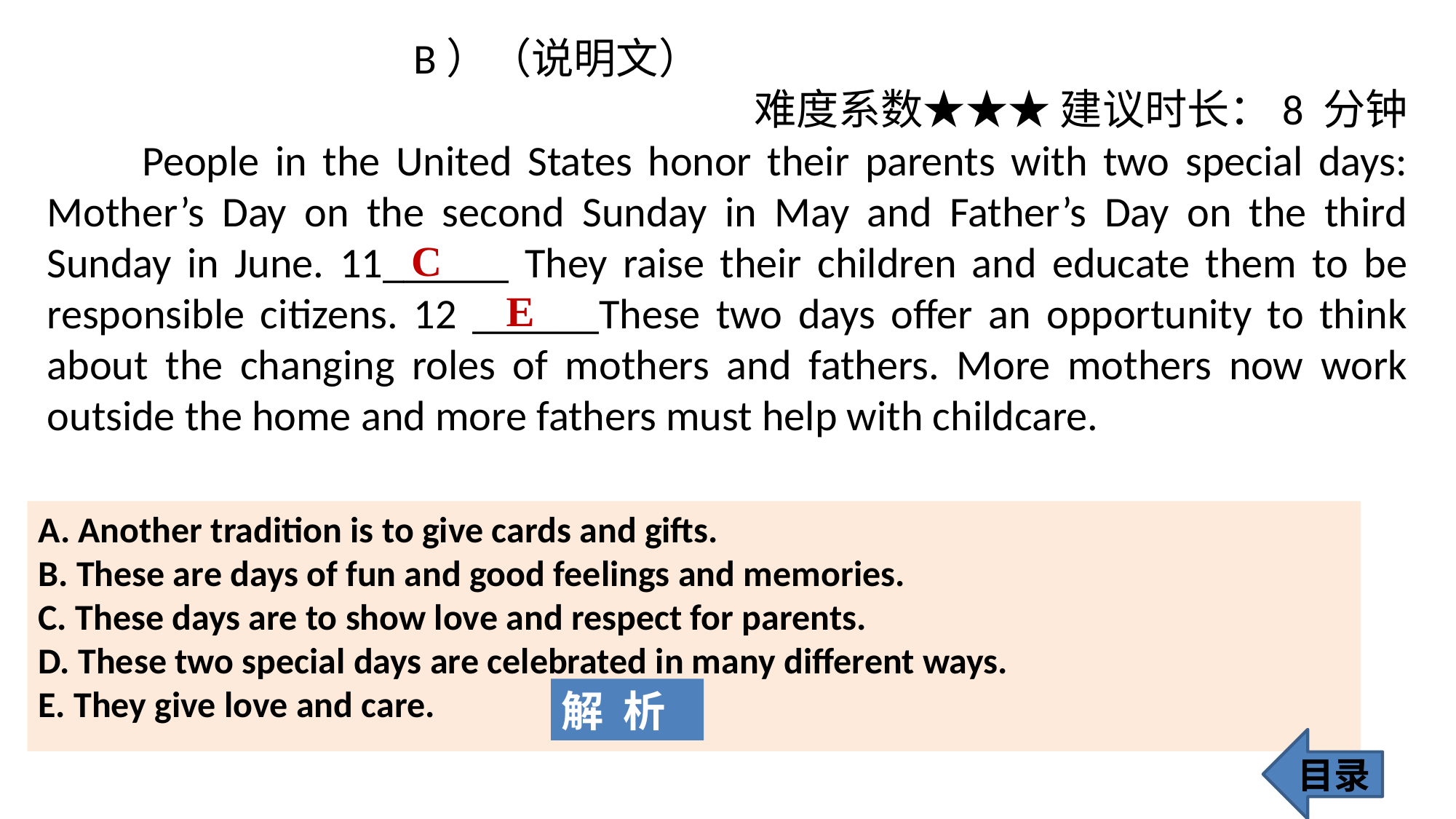

B）（说明文）
难度系数★★★ 建议时长：8 分钟
      People in the United States honor their parents with two special days: Mother’s Day on the second Sunday in May and Father’s Day on the third Sunday in June. 11______ They raise their children and educate them to be responsible citizens. 12 ______These two days offer an opportunity to think about the changing roles of mothers and fathers. More mothers now work outside the home and more fathers must help with childcare.
C
E
A. Another tradition is to give cards and gifts.
B. These are days of fun and good feelings and memories.
C. These days are to show love and respect for parents.
D. These two special days are celebrated in many different ways.
E. They give love and care.
解  析
目录
232